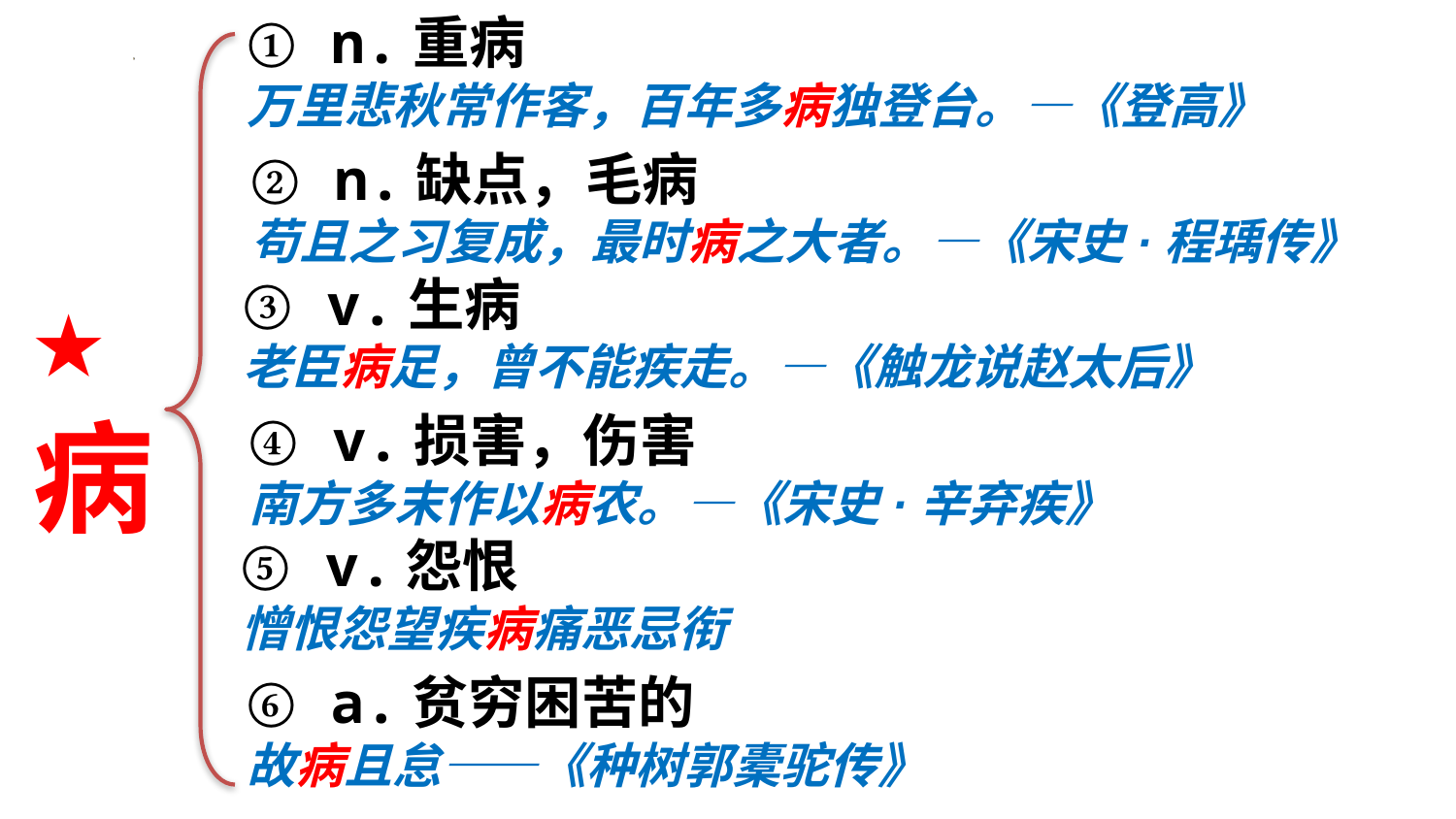

① n.重病
万里悲秋常作客，百年多病独登台。—《登高》

② n.缺点，毛病
苟且之习复成，最时病之大者。—《宋史·程瑀传》
★
病
③ v.生病
老臣病足，曾不能疾走。—《触龙说赵太后》
④ v.损害，伤害
南方多末作以病农。—《宋史·辛弃疾》
⑤ v.怨恨
憎恨怨望疾病痛恶忌衔
⑥ a.贫穷困苦的
故病且怠——《种树郭橐驼传》